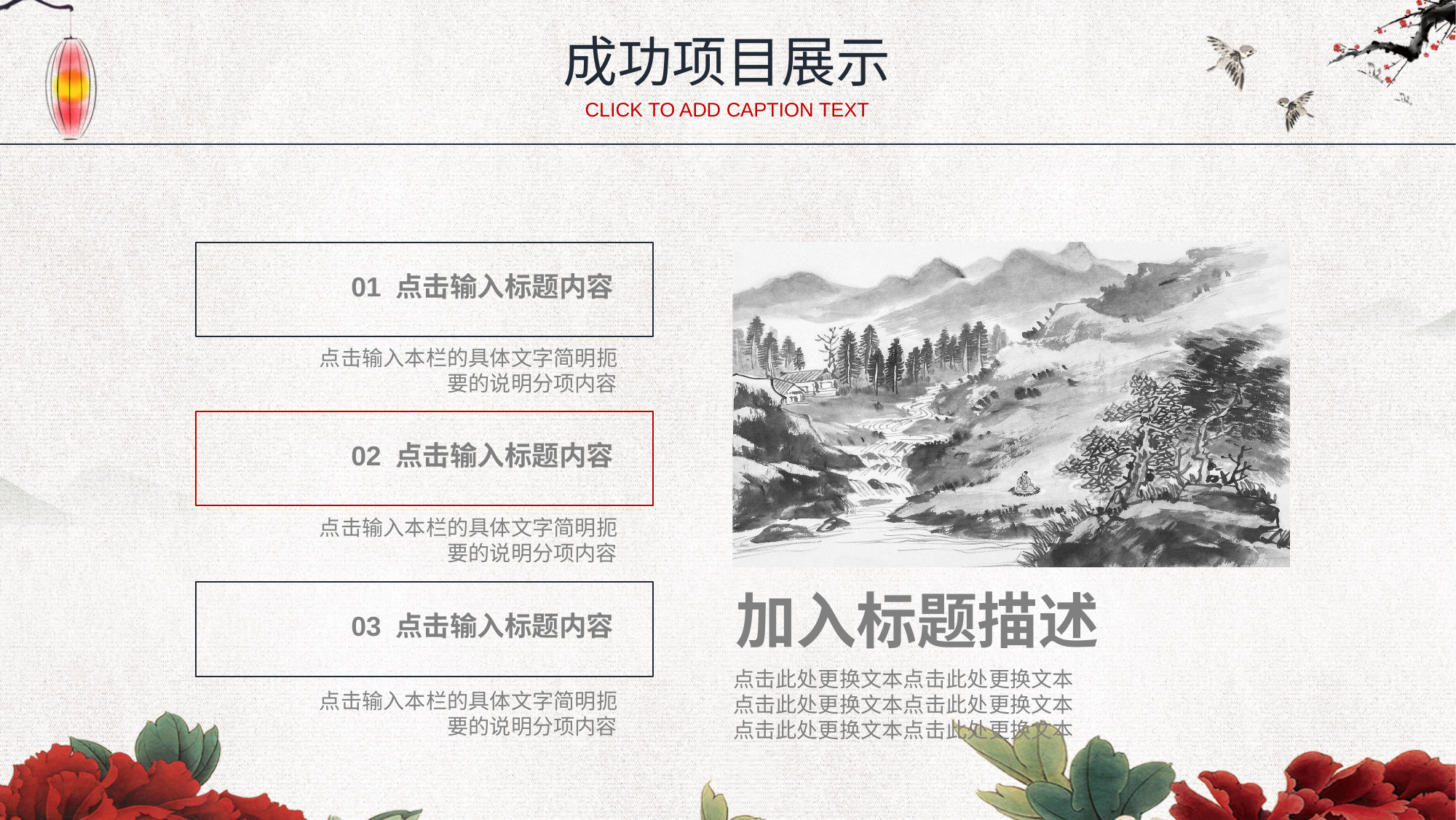

成功项目展示
CLICK TO ADD CAPTION TEXT

01 点击输入标题内容
点击输入本栏的具体文字简明扼要的说明分项内容

02 点击输入标题内容
点击输入本栏的具体文字简明扼要的说明分项内容

03 点击输入标题内容
点击输入本栏的具体文字简明扼要的说明分项内容

加入标题描述
点击此处更换文本点击此处更换文本
点击此处更换文本点击此处更换文本
点击此处更换文本点击此处更换文本